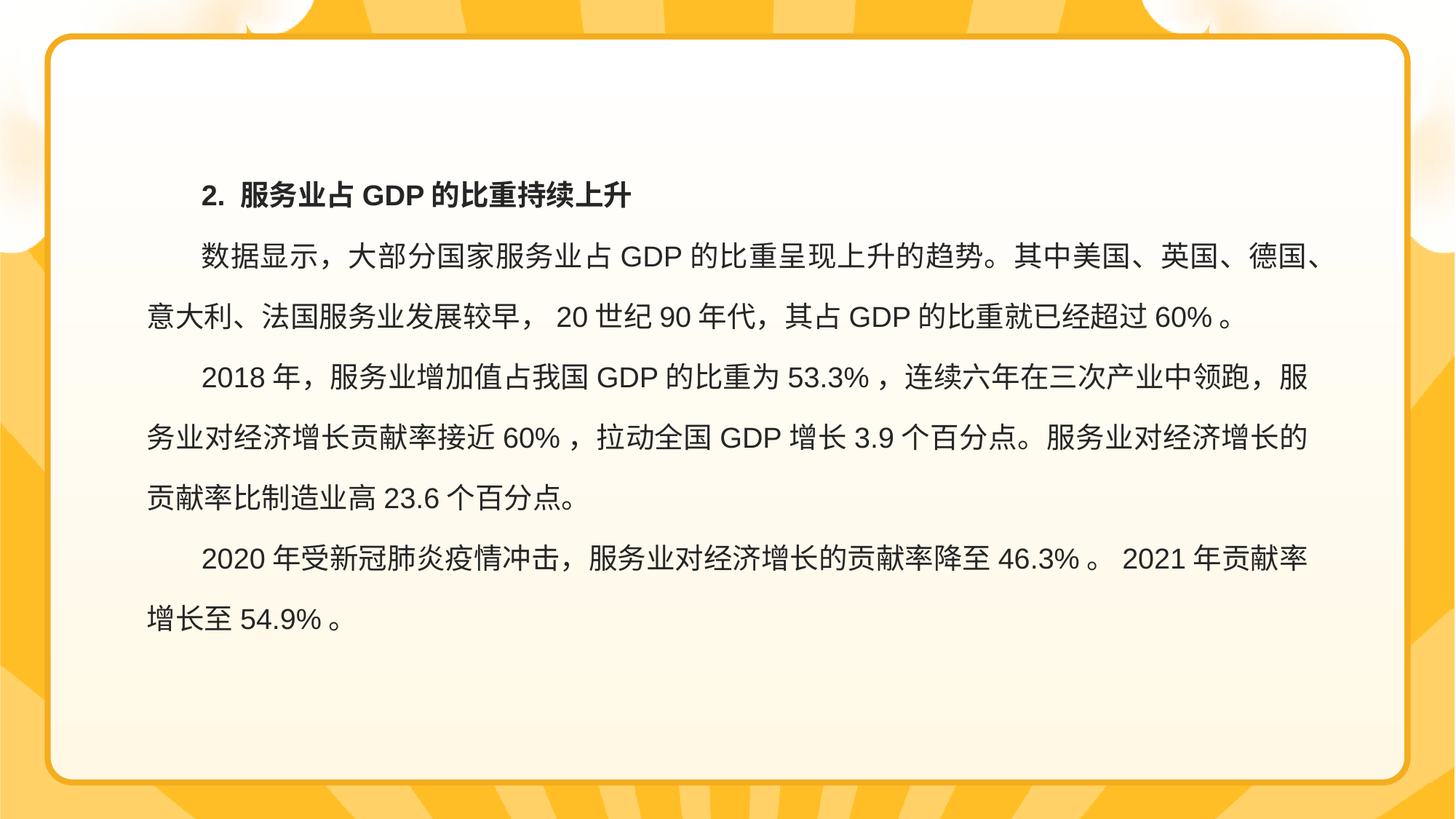

2. 服务业占GDP的比重持续上升
数据显示，大部分国家服务业占GDP的比重呈现上升的趋势。其中美国、英国、德国、意大利、法国服务业发展较早，20世纪90年代，其占GDP的比重就已经超过60%。
2018年，服务业增加值占我国GDP的比重为53.3%，连续六年在三次产业中领跑，服务业对经济增长贡献率接近60%，拉动全国GDP增长3.9个百分点。服务业对经济增长的贡献率比制造业高23.6个百分点。
2020年受新冠肺炎疫情冲击，服务业对经济增长的贡献率降至46.3%。2021年贡献率增长至54.9%。